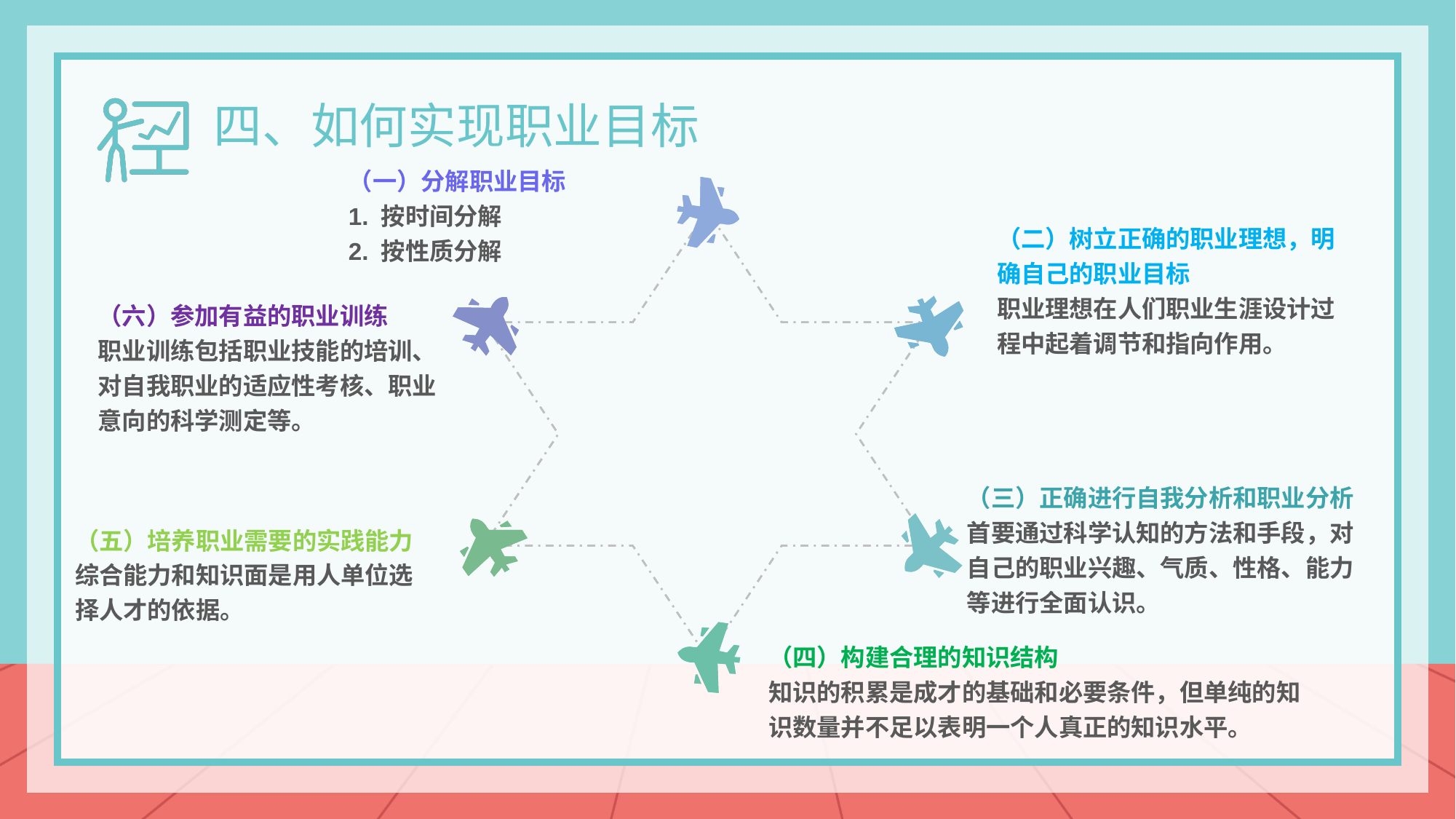

四、如何实现职业目标
（一）分解职业目标
1. 按时间分解
2. 按性质分解

（二）树立正确的职业理想，明确自己的职业目标
职业理想在人们职业生涯设计过程中起着调节和指向作用。
（六）参加有益的职业训练
职业训练包括职业技能的培训、对自我职业的适应性考核、职业意向的科学测定等。

（五）培养职业需要的实践能力
综合能力和知识面是用人单位选择人才的依据。
（三）正确进行自我分析和职业分析
首要通过科学认知的方法和手段，对自己的职业兴趣、气质、性格、能力等进行全面认识。

（四）构建合理的知识结构
知识的积累是成才的基础和必要条件，但单纯的知识数量并不足以表明一个人真正的知识水平。